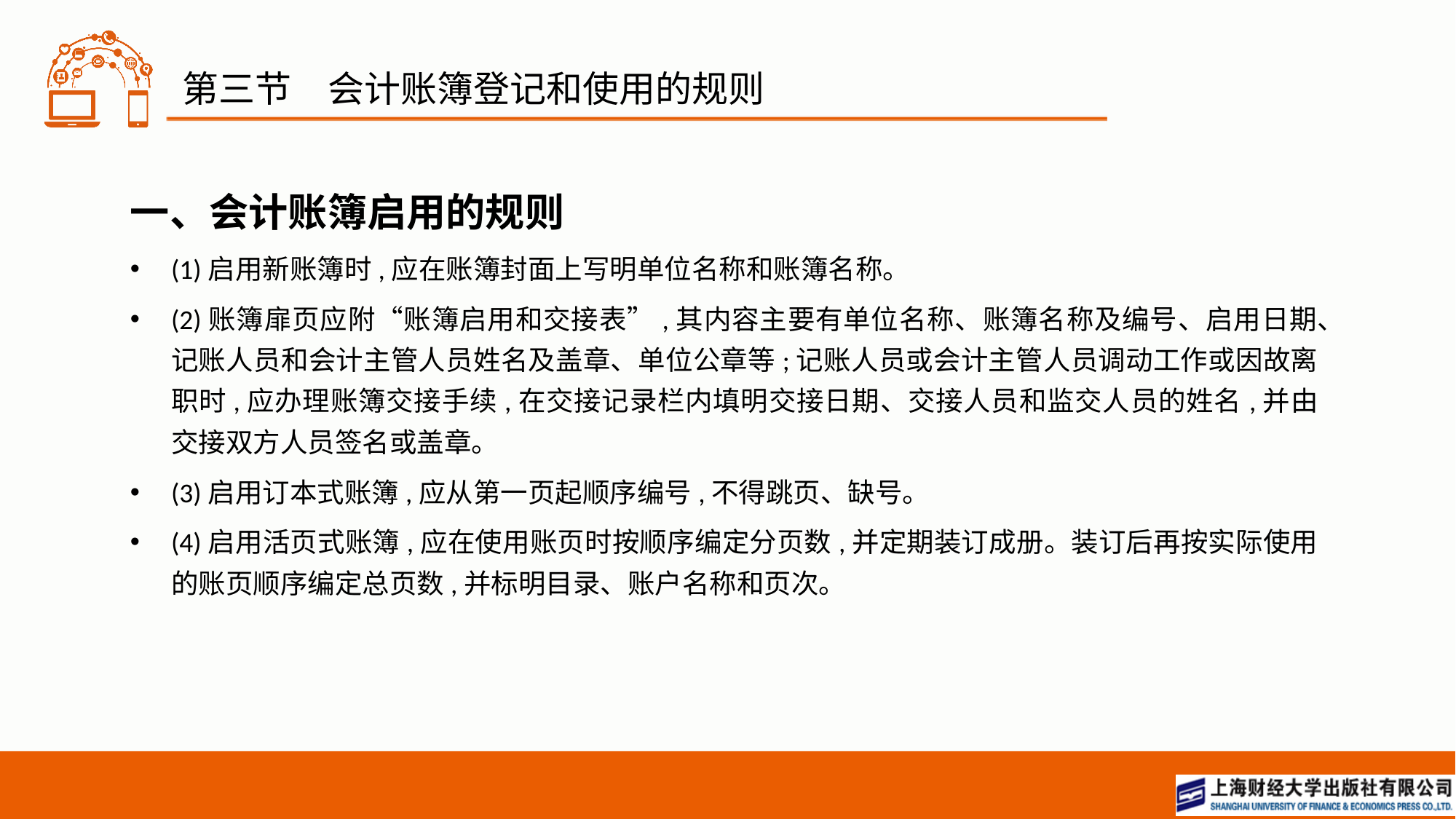

# 第三节　会计账簿登记和使用的规则
一、会计账簿启用的规则
(1)启用新账簿时,应在账簿封面上写明单位名称和账簿名称。
(2)账簿扉页应附“账簿启用和交接表”,其内容主要有单位名称、账簿名称及编号、启用日期、记账人员和会计主管人员姓名及盖章、单位公章等;记账人员或会计主管人员调动工作或因故离职时,应办理账簿交接手续,在交接记录栏内填明交接日期、交接人员和监交人员的姓名,并由交接双方人员签名或盖章。
(3)启用订本式账簿,应从第一页起顺序编号,不得跳页、缺号。
(4)启用活页式账簿,应在使用账页时按顺序编定分页数,并定期装订成册。装订后再按实际使用的账页顺序编定总页数,并标明目录、账户名称和页次。